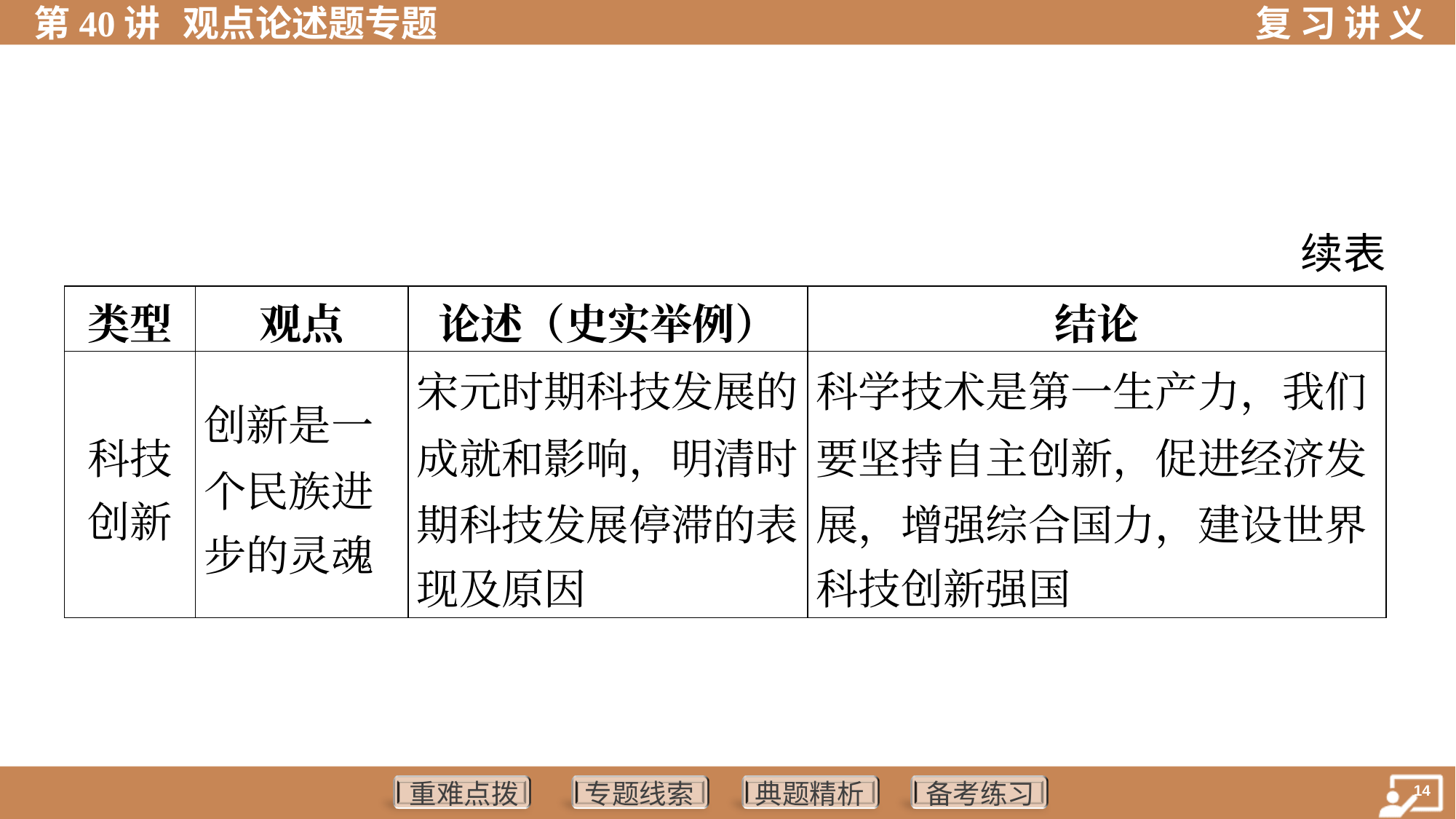

续表
| 类型 | 观点 | 论述（史实举例） | 结论 |
| --- | --- | --- | --- |
| 科技 创新 | 创新是一 个民族进 步的灵魂 | 宋元时期科技发展的 成就和影响，明清时 期科技发展停滞的表 现及原因 | 科学技术是第一生产力，我们 要坚持自主创新，促进经济发 展，增强综合国力，建设世界 科技创新强国 |